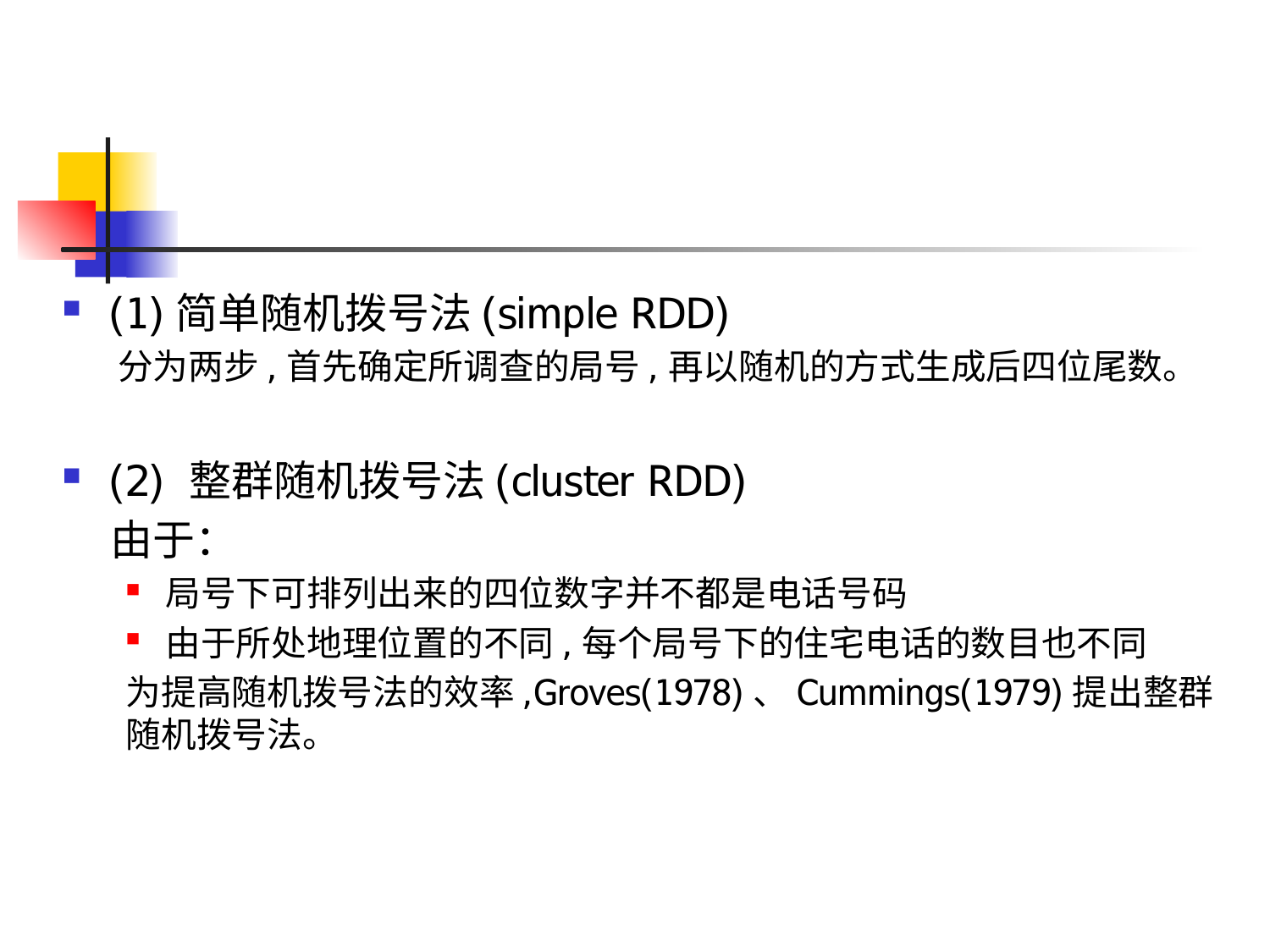

(1)简单随机拨号法(simple RDD)
分为两步,首先确定所调查的局号,再以随机的方式生成后四位尾数。

(2) 整群随机拨号法(cluster RDD)
    由于：
局号下可排列出来的四位数字并不都是电话号码
由于所处地理位置的不同,每个局号下的住宅电话的数目也不同
为提高随机拨号法的效率,Groves(1978)、Cummings(1979)提出整群随机拨号法。